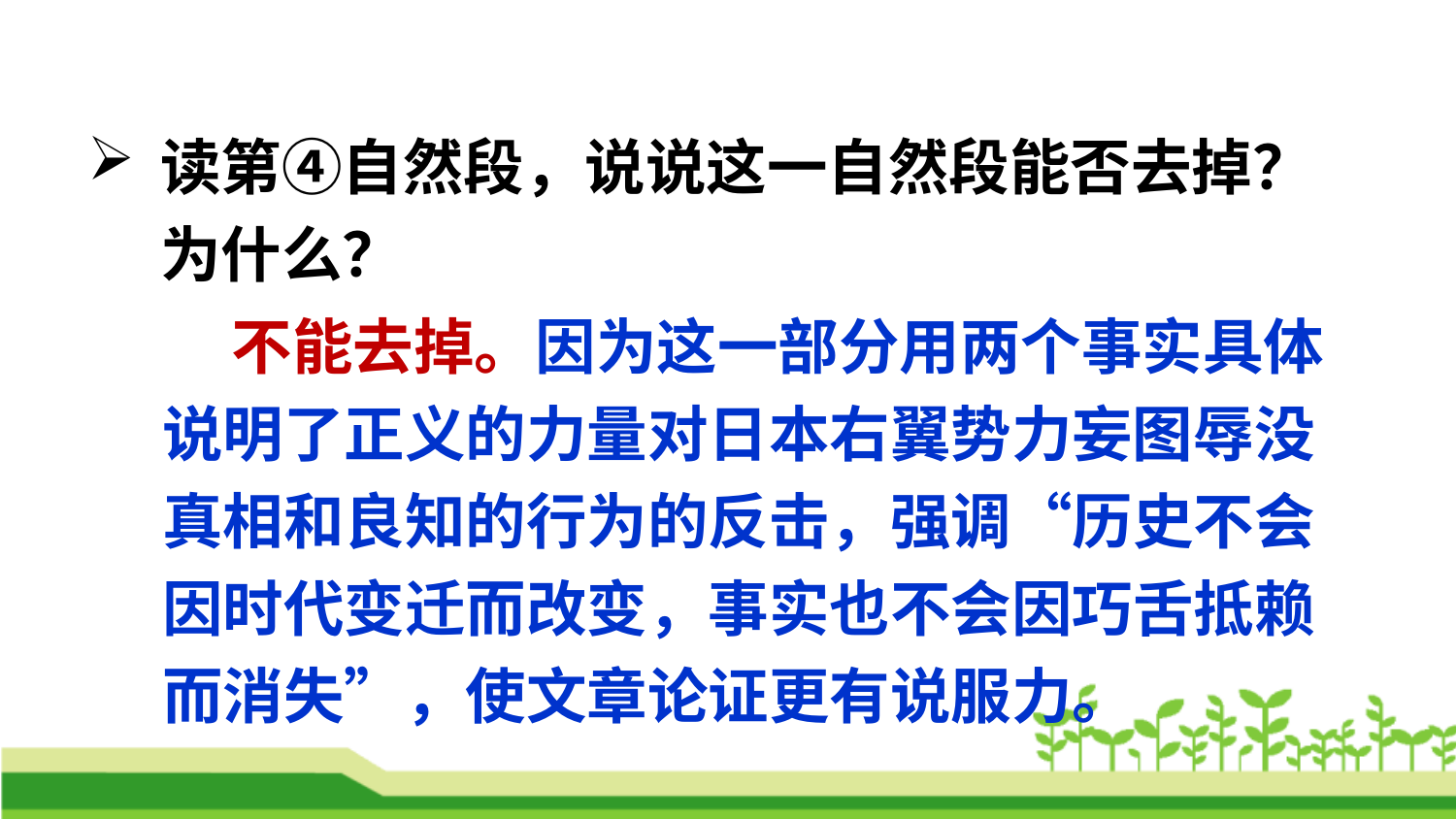

读第④自然段，说说这一自然段能否去掉？为什么？
    不能去掉。因为这一部分用两个事实具体说明了正义的力量对日本右翼势力妄图辱没真相和良知的行为的反击，强调“历史不会因时代变迁而改变，事实也不会因巧舌抵赖而消失”，使文章论证更有说服力。